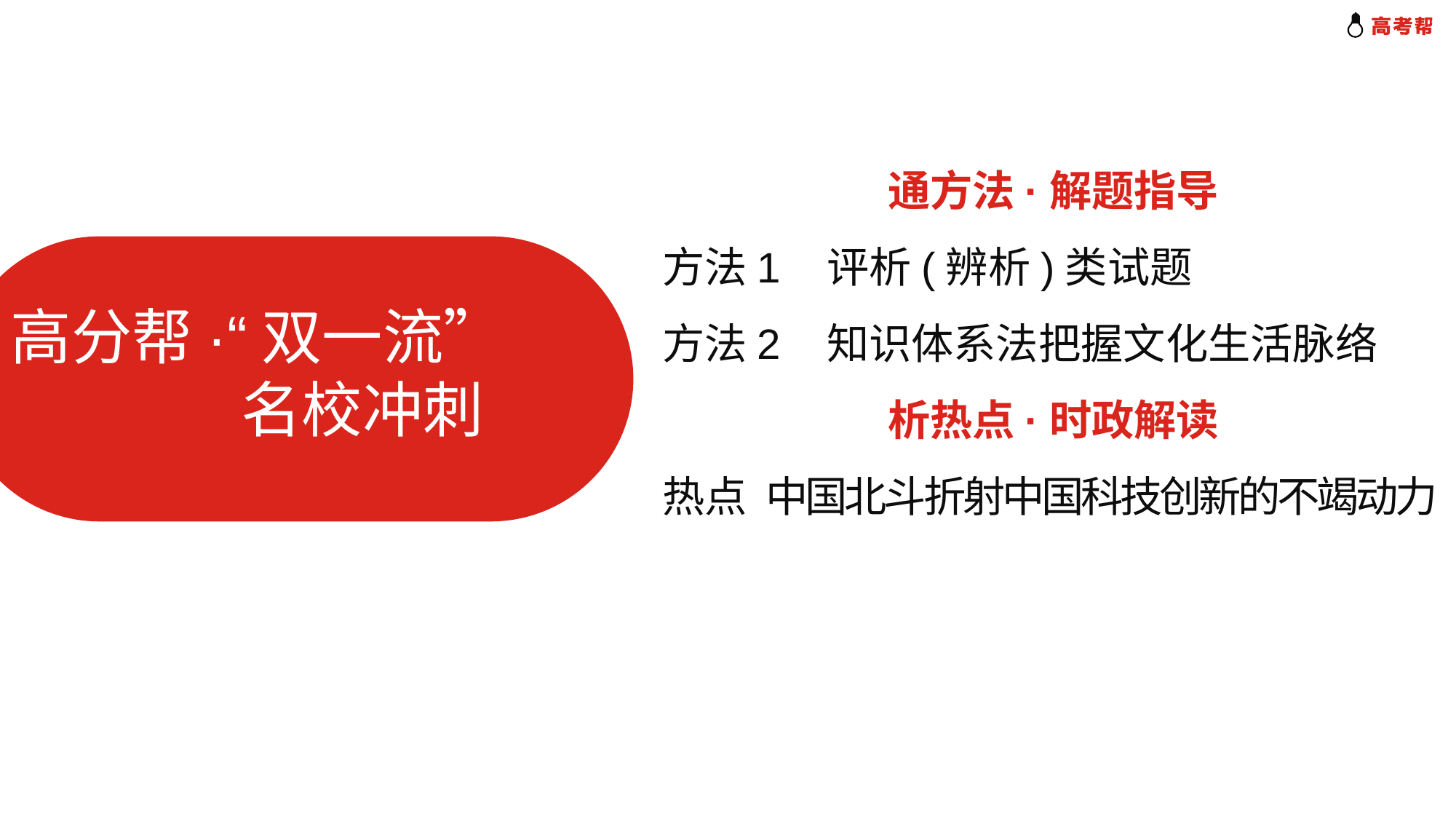

通方法·解题指导
方法1   评析(辨析)类试题
方法2   知识体系法把握文化生活脉络
析热点·时政解读
热点  中国北斗折射中国科技创新的不竭动力
高分帮·“双一流”
      名校冲刺